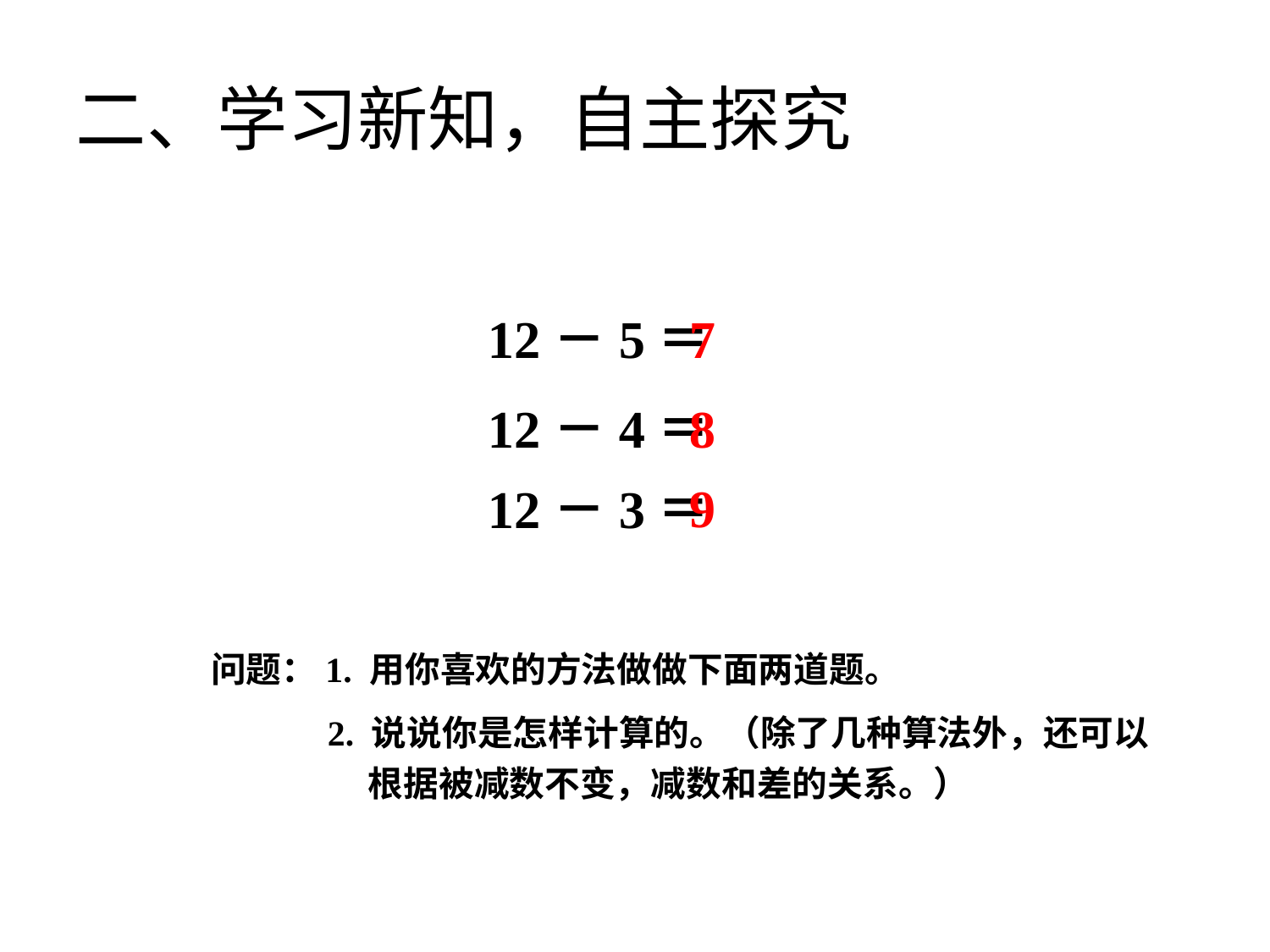

二、学习新知，自主探究
7
12－5＝
8
12－4＝
9
12－3＝
问题：1. 用你喜欢的方法做做下面两道题。
2. 说说你是怎样计算的。（除了几种算法外，还可以
    根据被减数不变，减数和差的关系。）